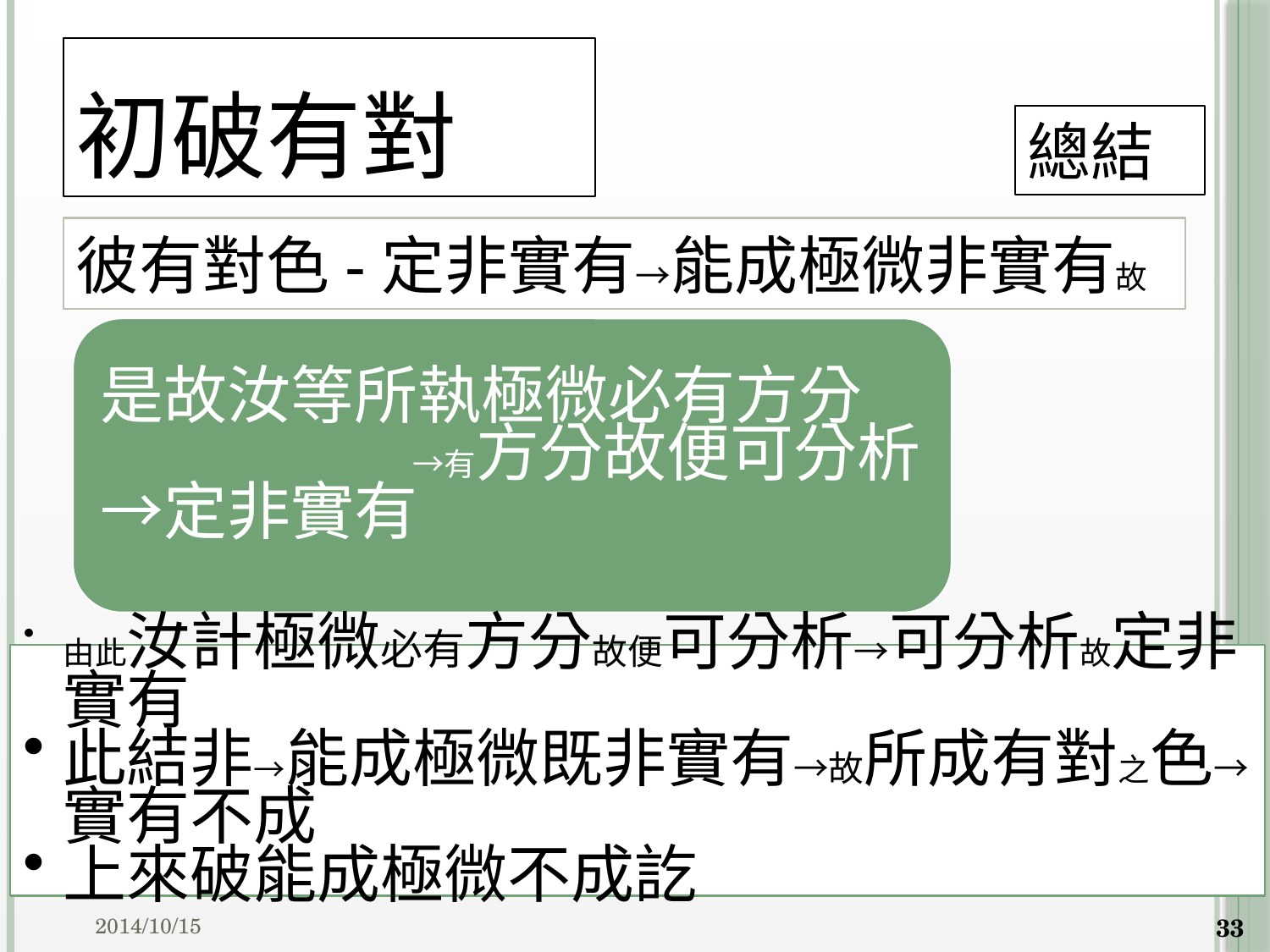

# 初破有對
總結
彼有對色-定非實有→能成極微非實有故
是故汝等所執極微必有方分                           →有方分故便可分析→定非實有
此結非→能成極微既非實有→故所成有對之色→實有不成
上來破能成極微不成訖
33
2014/10/15